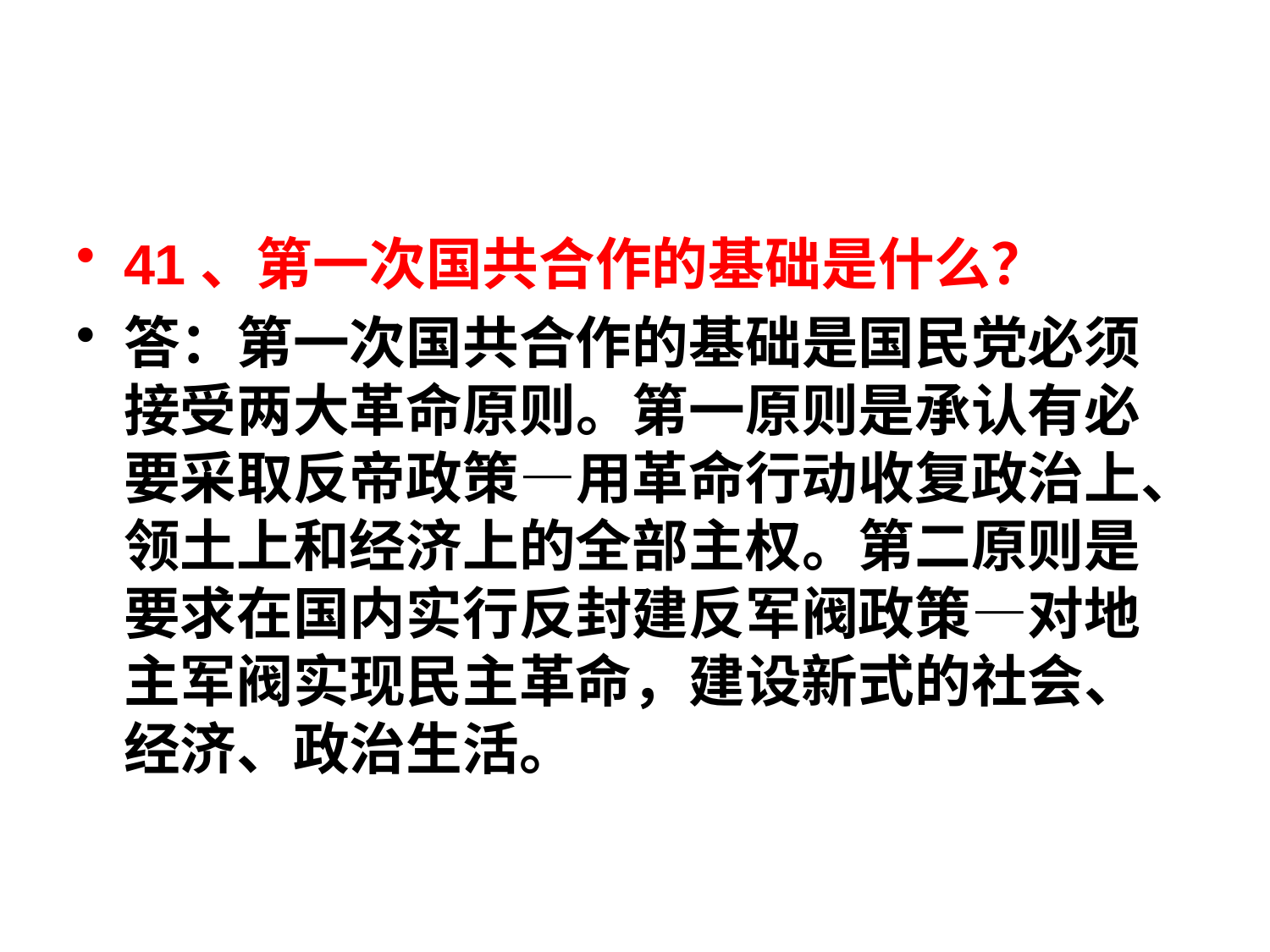

#
41、第一次国共合作的基础是什么？
答：第一次国共合作的基础是国民党必须接受两大革命原则。第一原则是承认有必要采取反帝政策—用革命行动收复政治上、领土上和经济上的全部主权。第二原则是要求在国内实行反封建反军阀政策—对地主军阀实现民主革命，建设新式的社会、经济、政治生活。